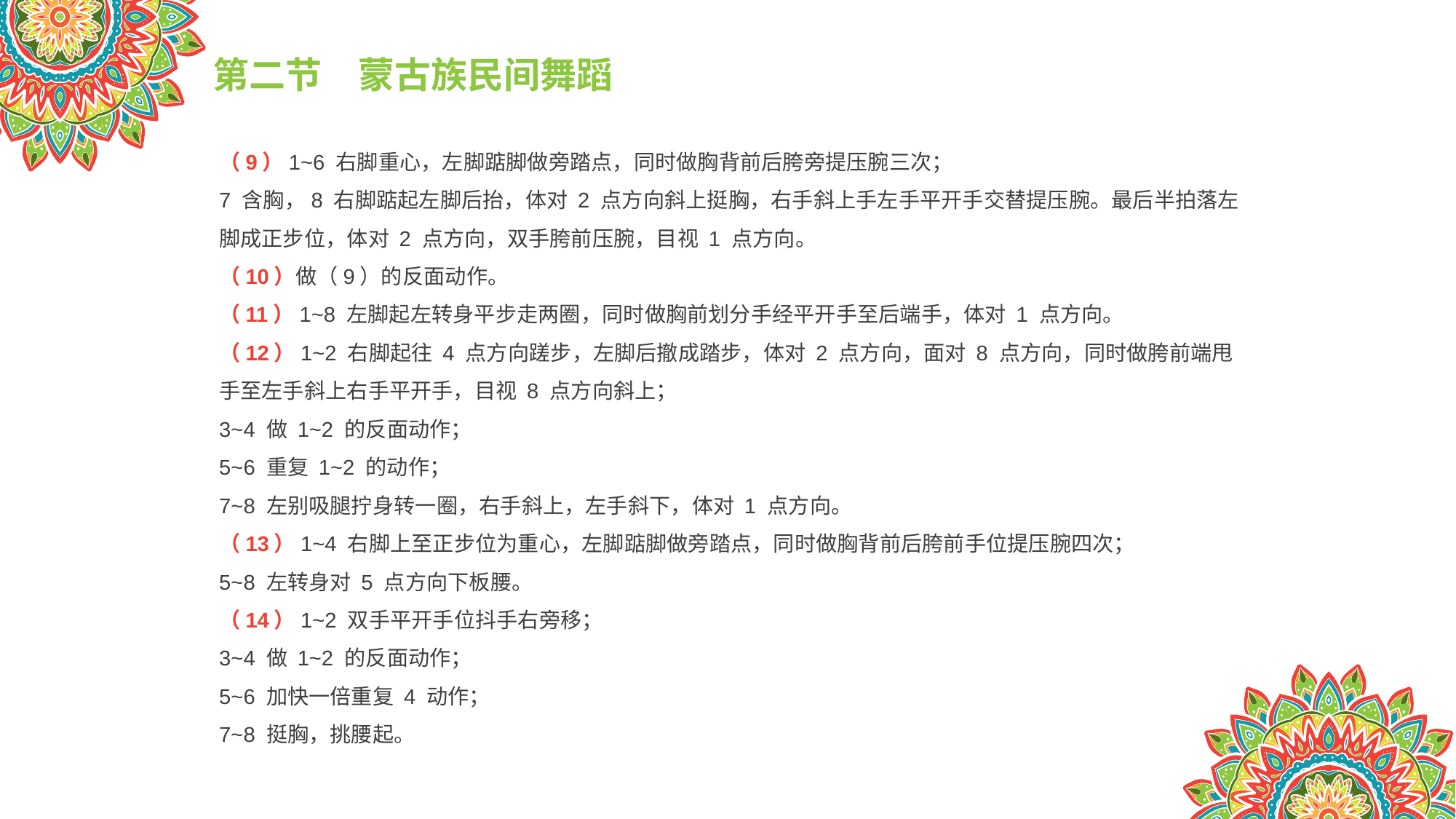

第二节　蒙古族民间舞蹈
（9）1~6 右脚重心，左脚踮脚做旁踏点，同时做胸背前后胯旁提压腕三次；
7 含胸，8 右脚踮起左脚后抬，体对 2 点方向斜上挺胸，右手斜上手左手平开手交替提压腕。最后半拍落左脚成正步位，体对 2 点方向，双手胯前压腕，目视 1 点方向。
（10）做（9）的反面动作。
（11）1~8 左脚起左转身平步走两圈，同时做胸前划分手经平开手至后端手，体对 1 点方向。
（12）1~2 右脚起往 4 点方向蹉步，左脚后撤成踏步，体对 2 点方向，面对 8 点方向，同时做胯前端甩手至左手斜上右手平开手，目视 8 点方向斜上；
3~4 做 1~2 的反面动作；
5~6 重复 1~2 的动作；
7~8 左别吸腿拧身转一圈，右手斜上，左手斜下，体对 1 点方向。
（13）1~4 右脚上至正步位为重心，左脚踮脚做旁踏点，同时做胸背前后胯前手位提压腕四次；
5~8 左转身对 5 点方向下板腰。
（14）1~2 双手平开手位抖手右旁移；
3~4 做 1~2 的反面动作；
5~6 加快一倍重复 4 动作；
7~8 挺胸，挑腰起。